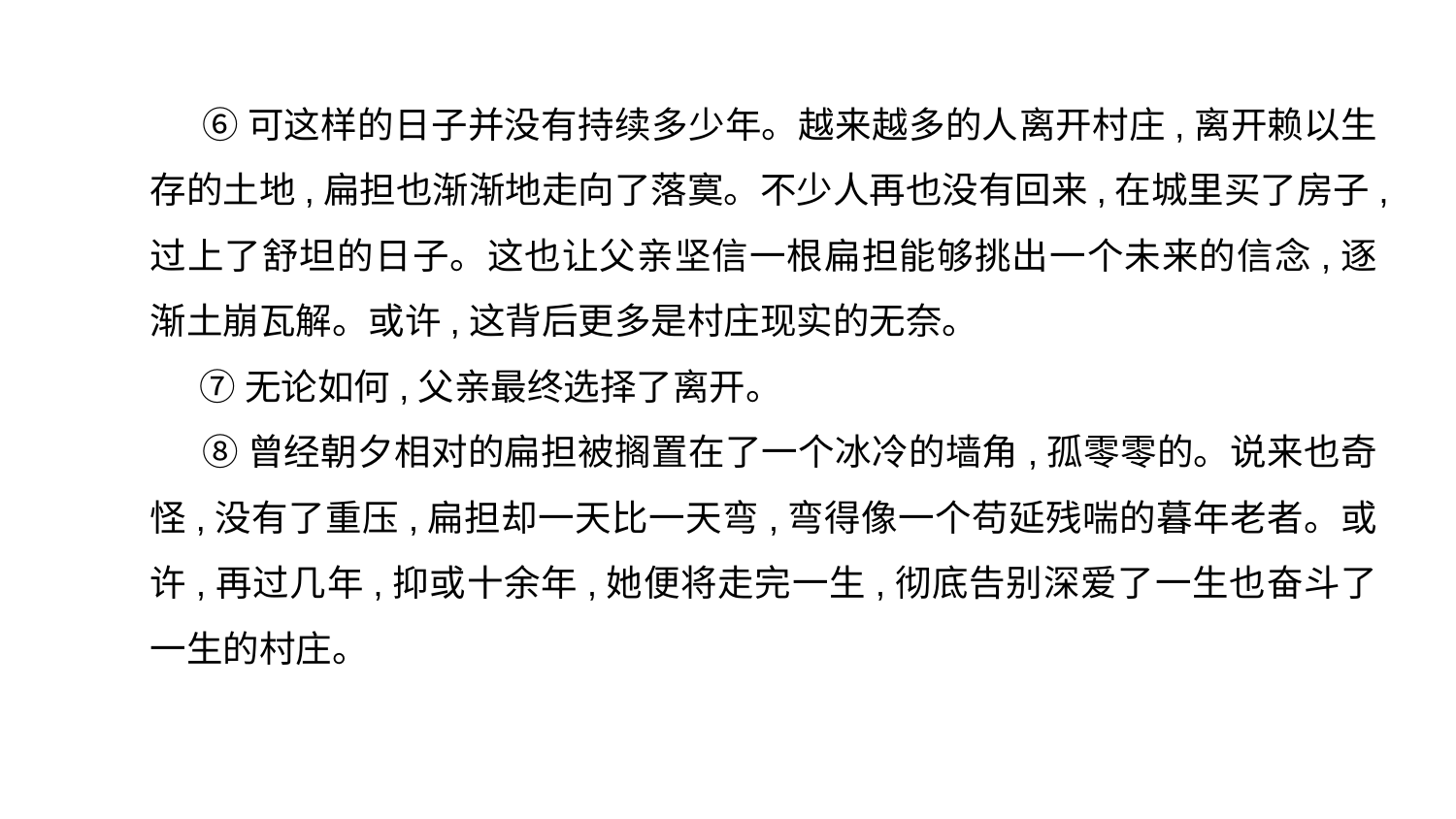

⑥可这样的日子并没有持续多少年。越来越多的人离开村庄,离开赖以生存的土地,扁担也渐渐地走向了落寞。不少人再也没有回来,在城里买了房子,过上了舒坦的日子。这也让父亲坚信一根扁担能够挑出一个未来的信念,逐渐土崩瓦解。或许,这背后更多是村庄现实的无奈。
      ⑦无论如何,父亲最终选择了离开。
      ⑧曾经朝夕相对的扁担被搁置在了一个冰冷的墙角,孤零零的。说来也奇怪,没有了重压,扁担却一天比一天弯,弯得像一个苟延残喘的暮年老者。或许,再过几年,抑或十余年,她便将走完一生,彻底告别深爱了一生也奋斗了一生的村庄。